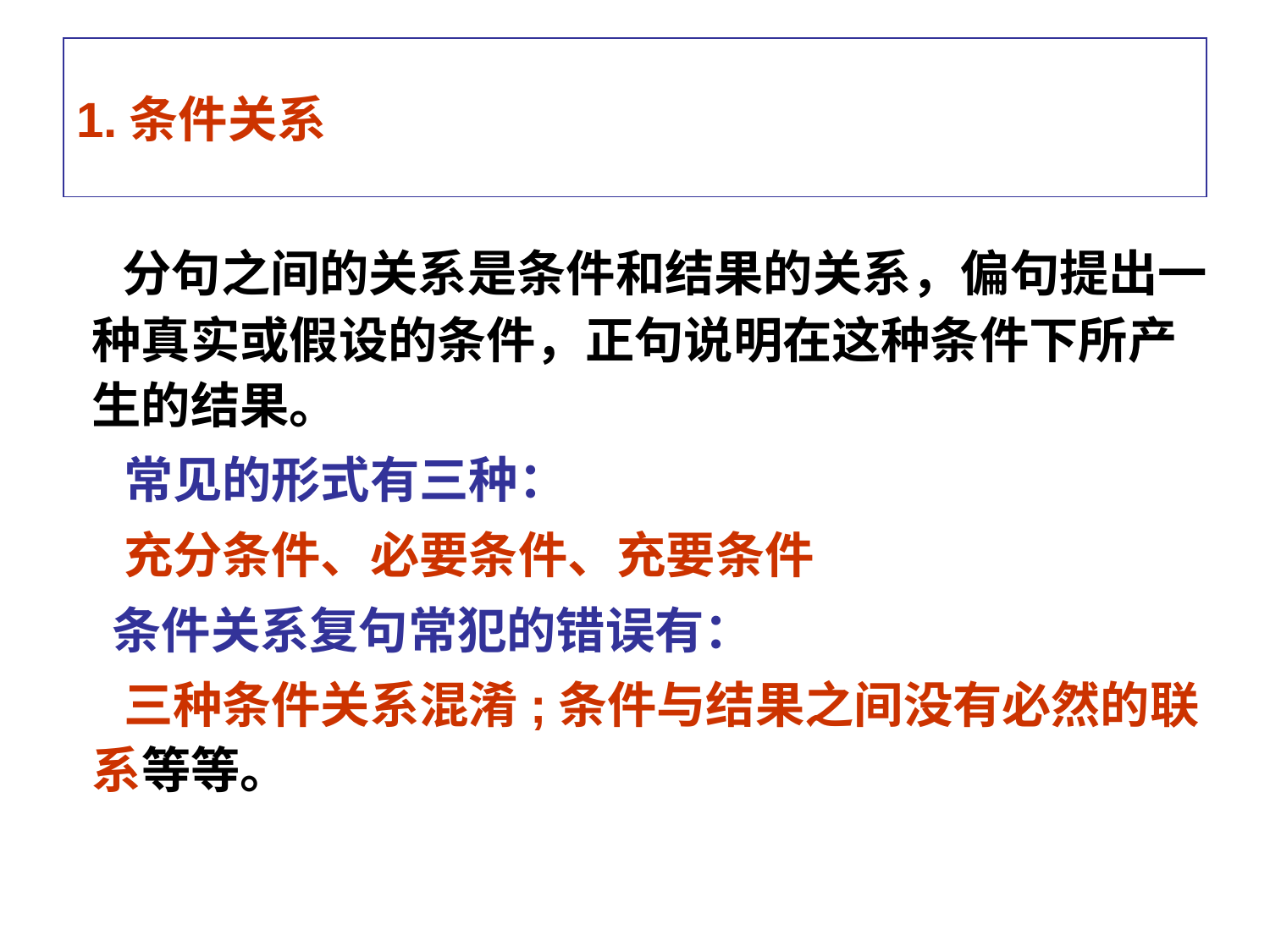

# 1.条件关系
     分句之间的关系是条件和结果的关系，偏句提出一种真实或假设的条件，正句说明在这种条件下所产生的结果。
      常见的形式有三种：
      充分条件、必要条件、充要条件
     条件关系复句常犯的错误有：
      三种条件关系混淆;条件与结果之间没有必然的联系等等。